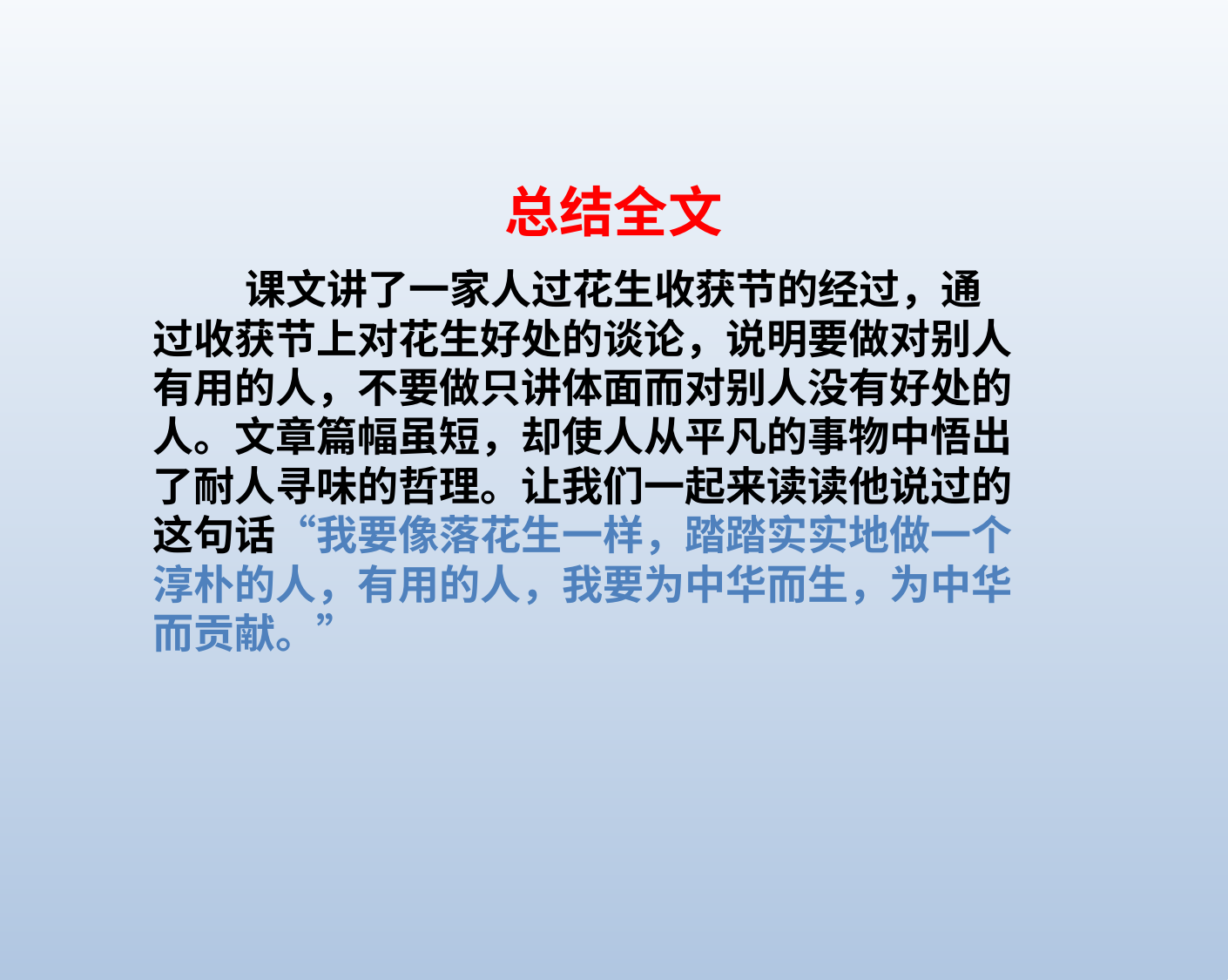

总结全文

　　　课文讲了一家人过花生收获节的经过，通过收获节上对花生好处的谈论，说明要做对别人有用的人，不要做只讲体面而对别人没有好处的人。文章篇幅虽短，却使人从平凡的事物中悟出了耐人寻味的哲理。让我们一起来读读他说过的这句话“我要像落花生一样，踏踏实实地做一个淳朴的人，有用的人，我要为中华而生，为中华而贡献。”